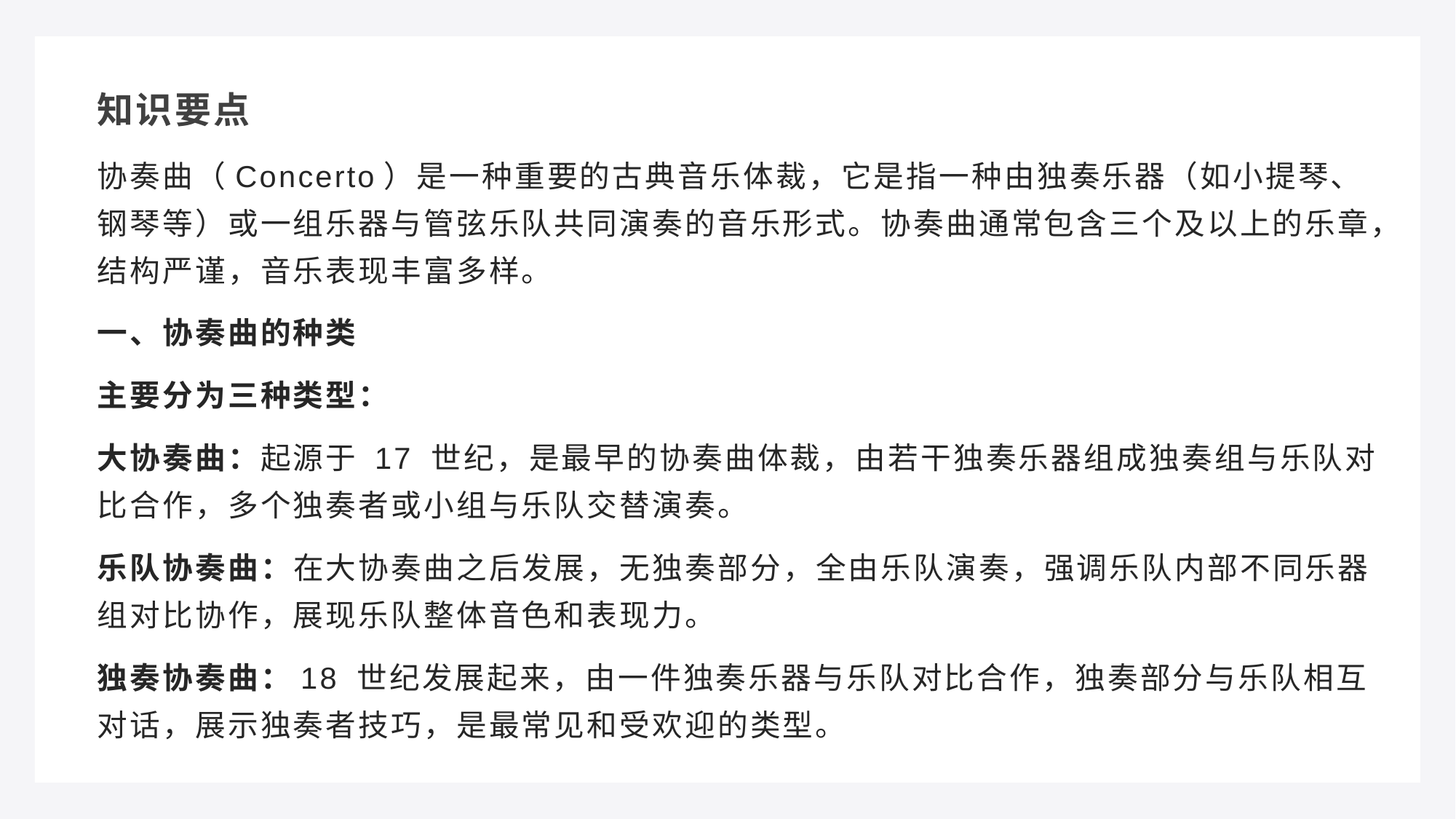

知识要点
协奏曲（Concerto）是一种重要的古典音乐体裁，它是指一种由独奏乐器（如小提琴、钢琴等）或一组乐器与管弦乐队共同演奏的音乐形式。协奏曲通常包含三个及以上的乐章，结构严谨，音乐表现丰富多样。
一、协奏曲的种类
主要分为三种类型：
大协奏曲：起源于 17 世纪，是最早的协奏曲体裁，由若干独奏乐器组成独奏组与乐队对比合作，多个独奏者或小组与乐队交替演奏。
乐队协奏曲：在大协奏曲之后发展，无独奏部分，全由乐队演奏，强调乐队内部不同乐器组对比协作，展现乐队整体音色和表现力。
独奏协奏曲：18 世纪发展起来，由一件独奏乐器与乐队对比合作，独奏部分与乐队相互对话，展示独奏者技巧，是最常见和受欢迎的类型。